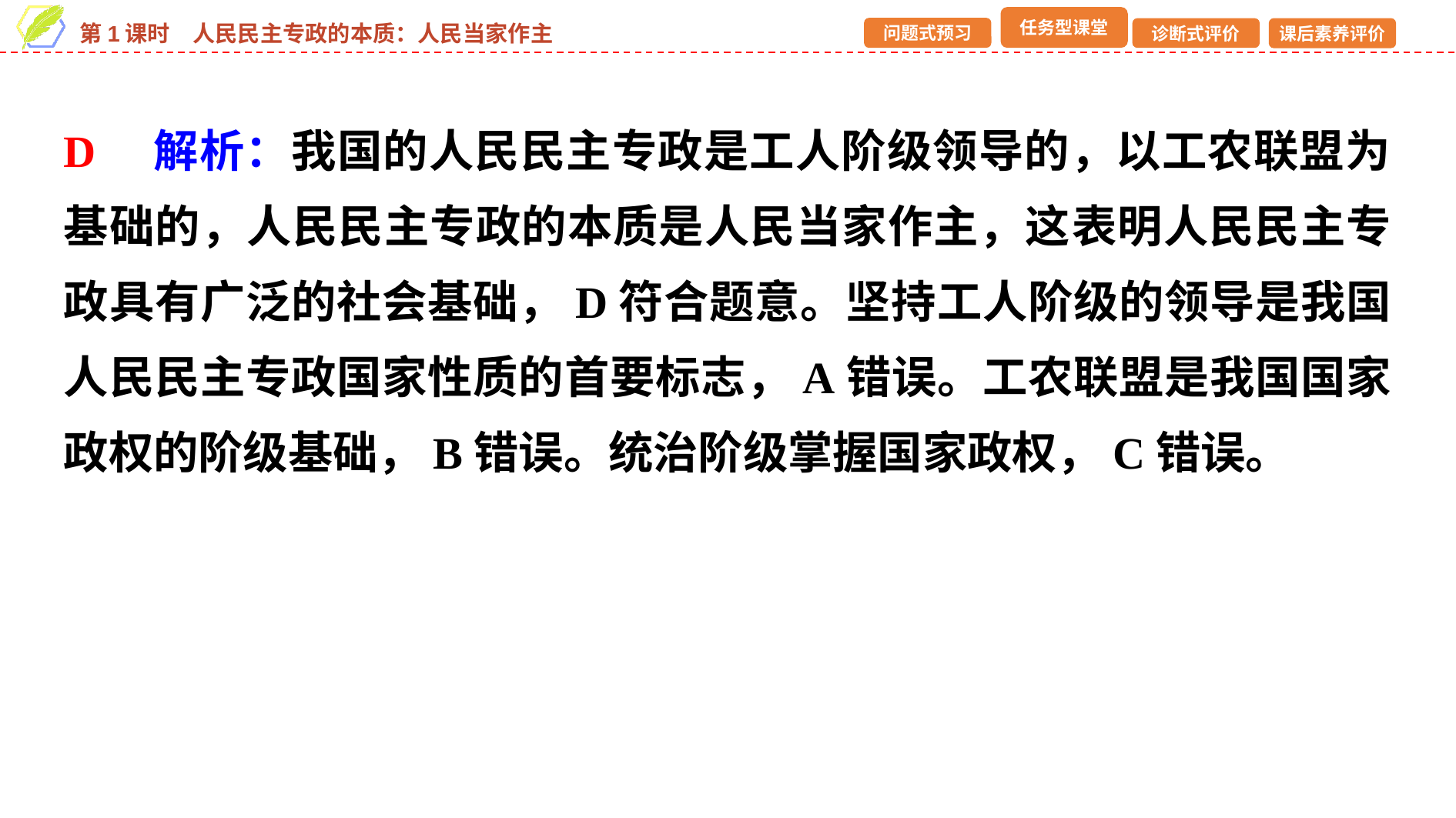

D　解析：我国的人民民主专政是工人阶级领导的，以工农联盟为基础的，人民民主专政的本质是人民当家作主，这表明人民民主专政具有广泛的社会基础，D符合题意。坚持工人阶级的领导是我国人民民主专政国家性质的首要标志，A错误。工农联盟是我国国家政权的阶级基础，B错误。统治阶级掌握国家政权，C错误。